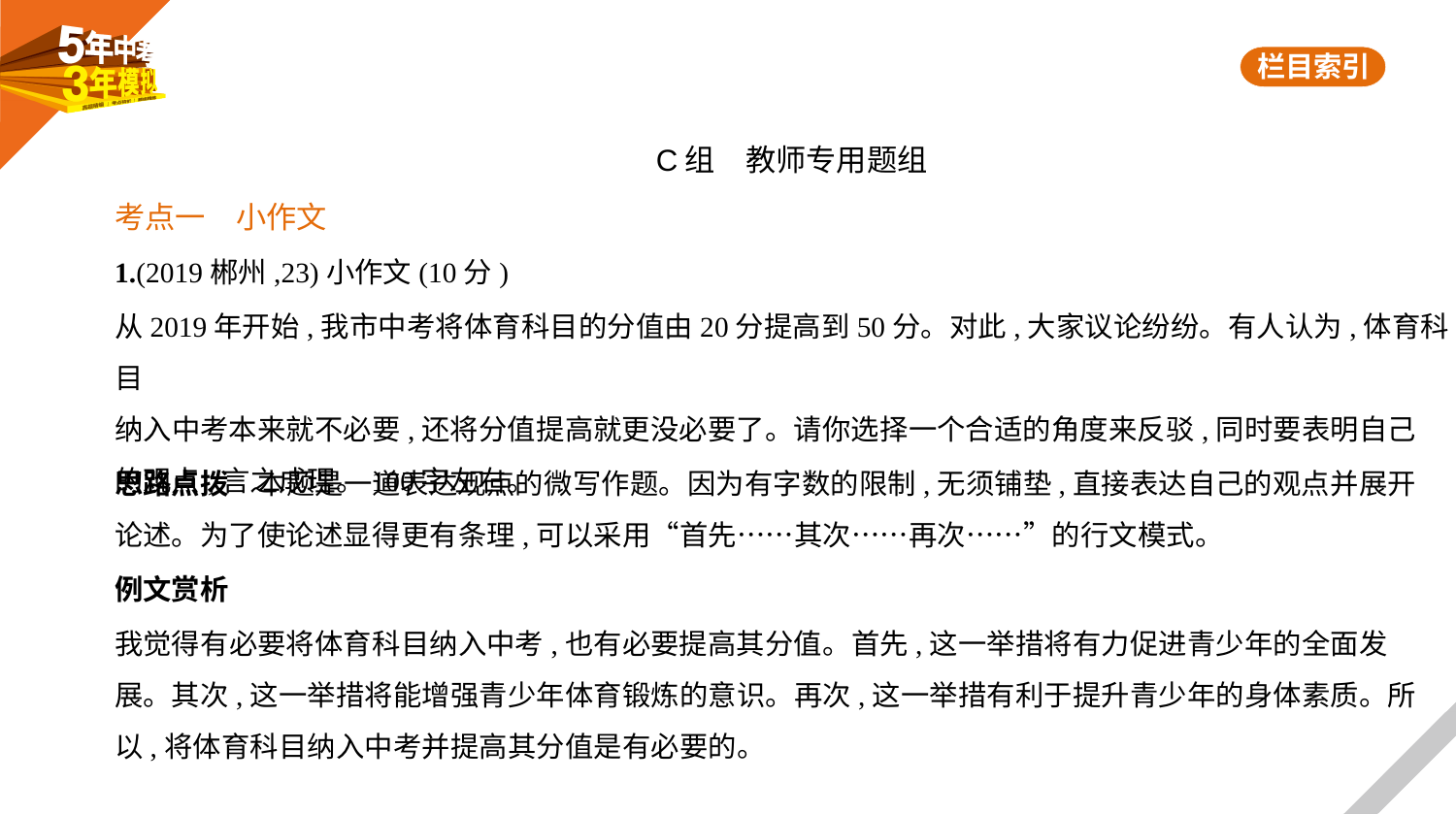

C组　教师专用题组
考点一　小作文
1.(2019郴州,23)小作文(10分)
从2019年开始,我市中考将体育科目的分值由20分提高到50分。对此,大家议论纷纷。有人认为,体育科目
纳入中考本来就不必要,还将分值提高就更没必要了。请你选择一个合适的角度来反驳,同时要表明自己
的观点,言之成理。100字左右。
思路点拨　本题是一道表达观点的微写作题。因为有字数的限制,无须铺垫,直接表达自己的观点并展开
论述。为了使论述显得更有条理,可以采用“首先……其次……再次……”的行文模式。
例文赏析
我觉得有必要将体育科目纳入中考,也有必要提高其分值。首先,这一举措将有力促进青少年的全面发
展。其次,这一举措将能增强青少年体育锻炼的意识。再次,这一举措有利于提升青少年的身体素质。所
以,将体育科目纳入中考并提高其分值是有必要的。